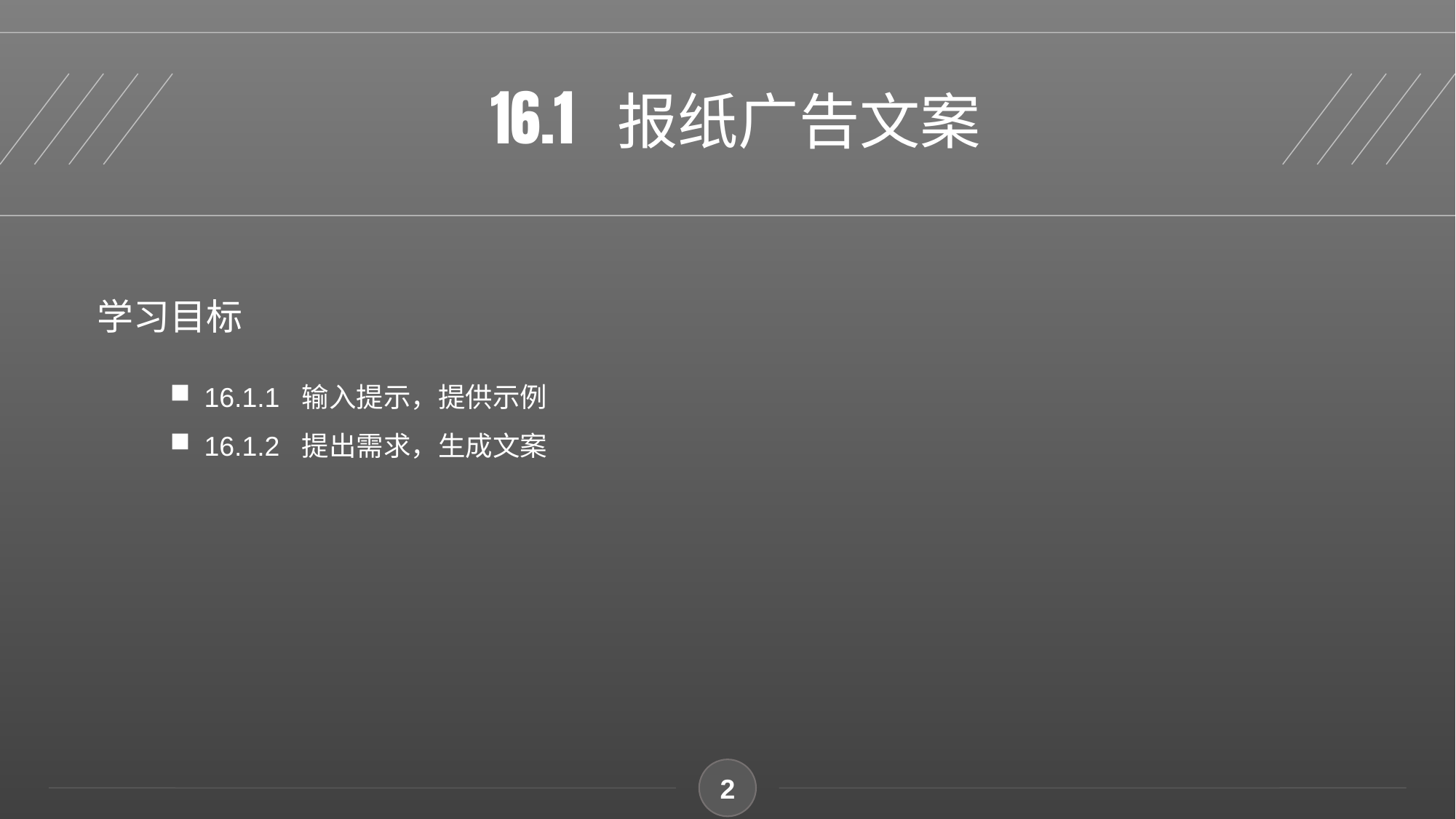

16.1  报纸广告文案

学习目标
16.1.1  输入提示，提供示例
16.1.2  提出需求，生成文案